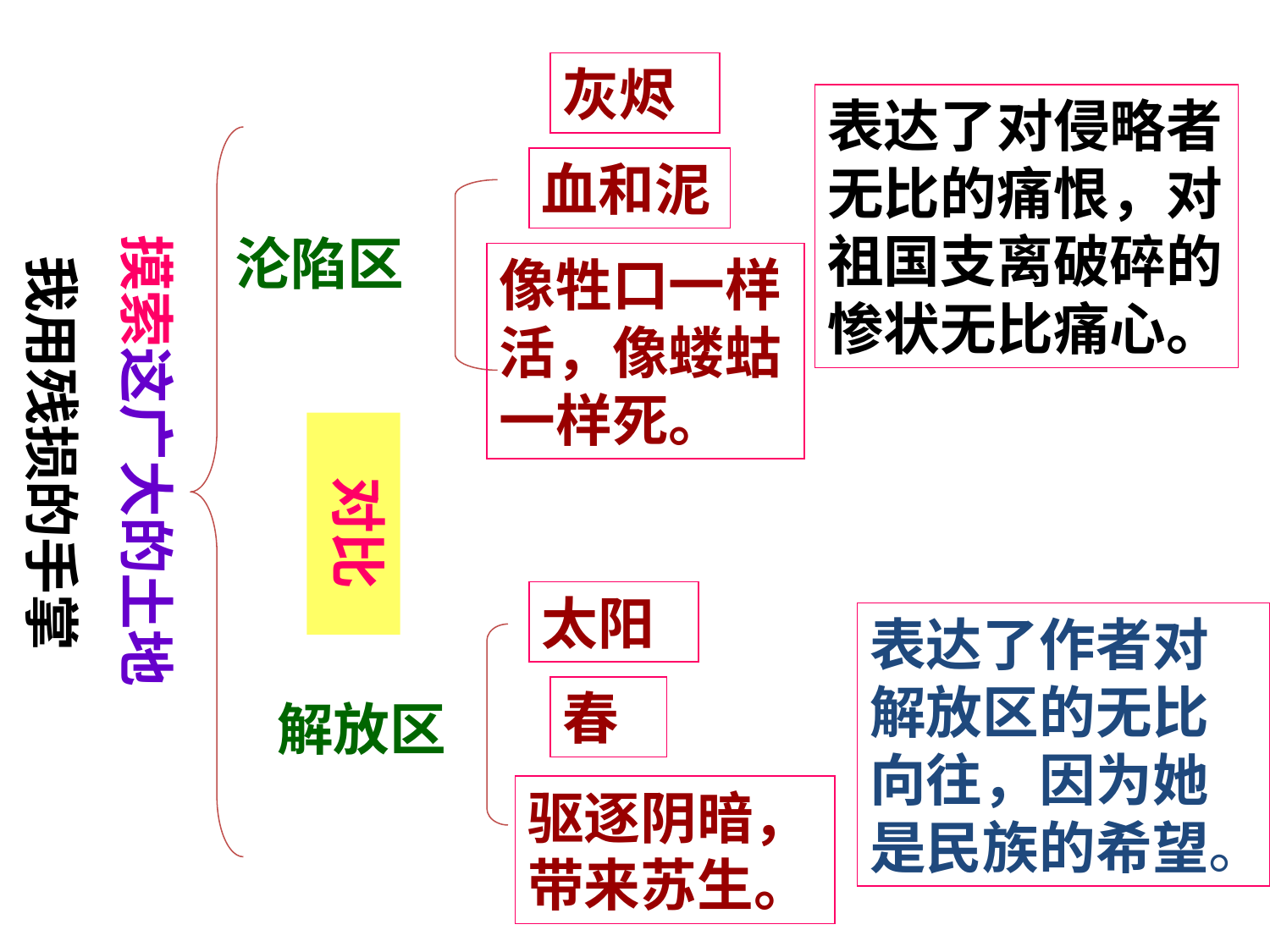

灰烬
表达了对侵略者无比的痛恨，对祖国支离破碎的惨状无比痛心。

血和泥

摸索这广大的土地
沦陷区
我用残损的手掌
像牲口一样活，像蝼蛄一样死。
   对比
太阳
表达了作者对解放区的无比向往，因为她是民族的希望。

春
解放区
驱逐阴暗，带来苏生。